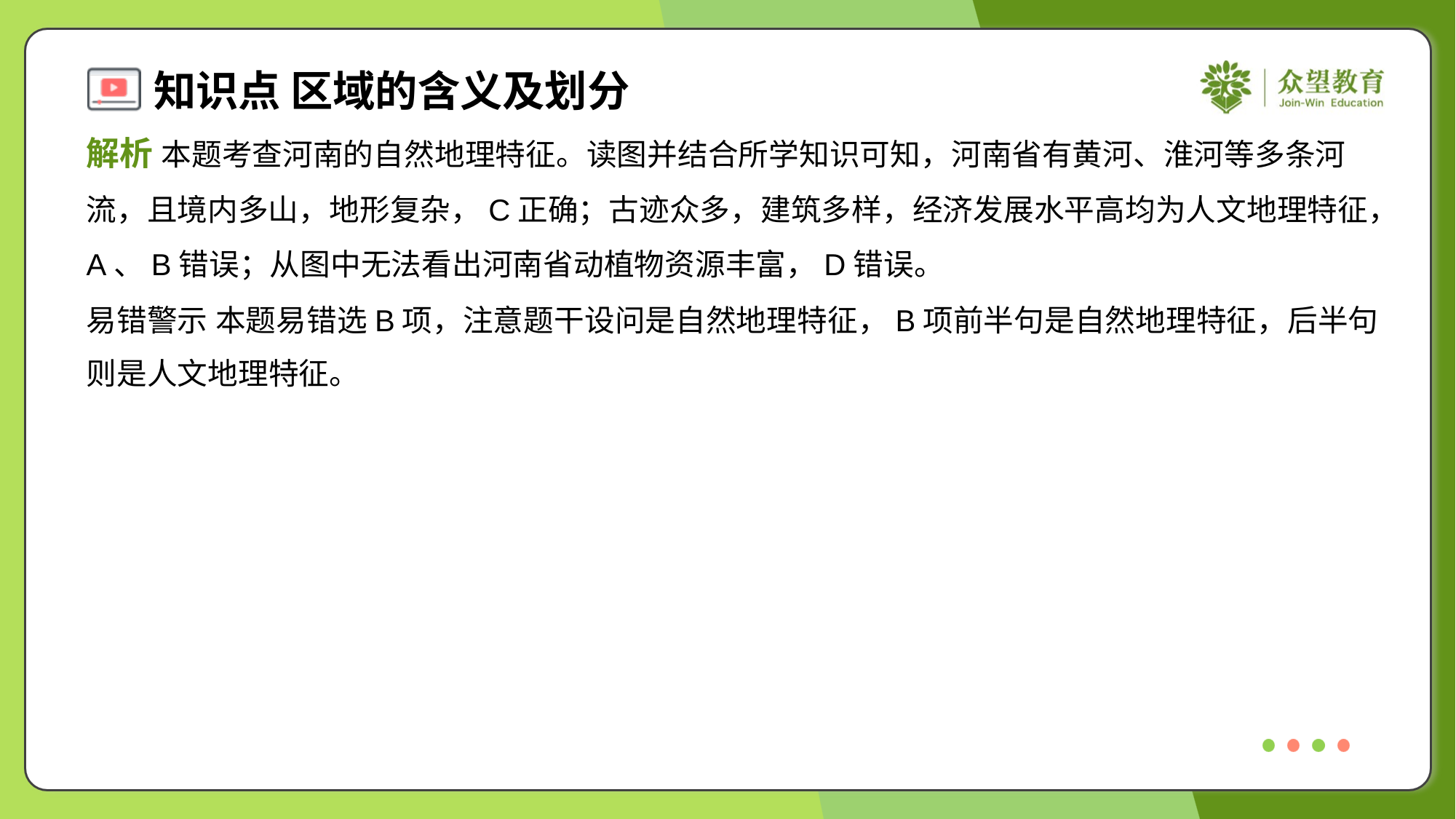

解析 本题考查河南的自然地理特征。读图并结合所学知识可知，河南省有黄河、淮河等多条河
流，且境内多山，地形复杂，C正确；古迹众多，建筑多样，经济发展水平高均为人文地理特征，
A、B错误；从图中无法看出河南省动植物资源丰富，D错误。
易错警示 本题易错选B项，注意题干设问是自然地理特征，B项前半句是自然地理特征，后半句
则是人文地理特征。